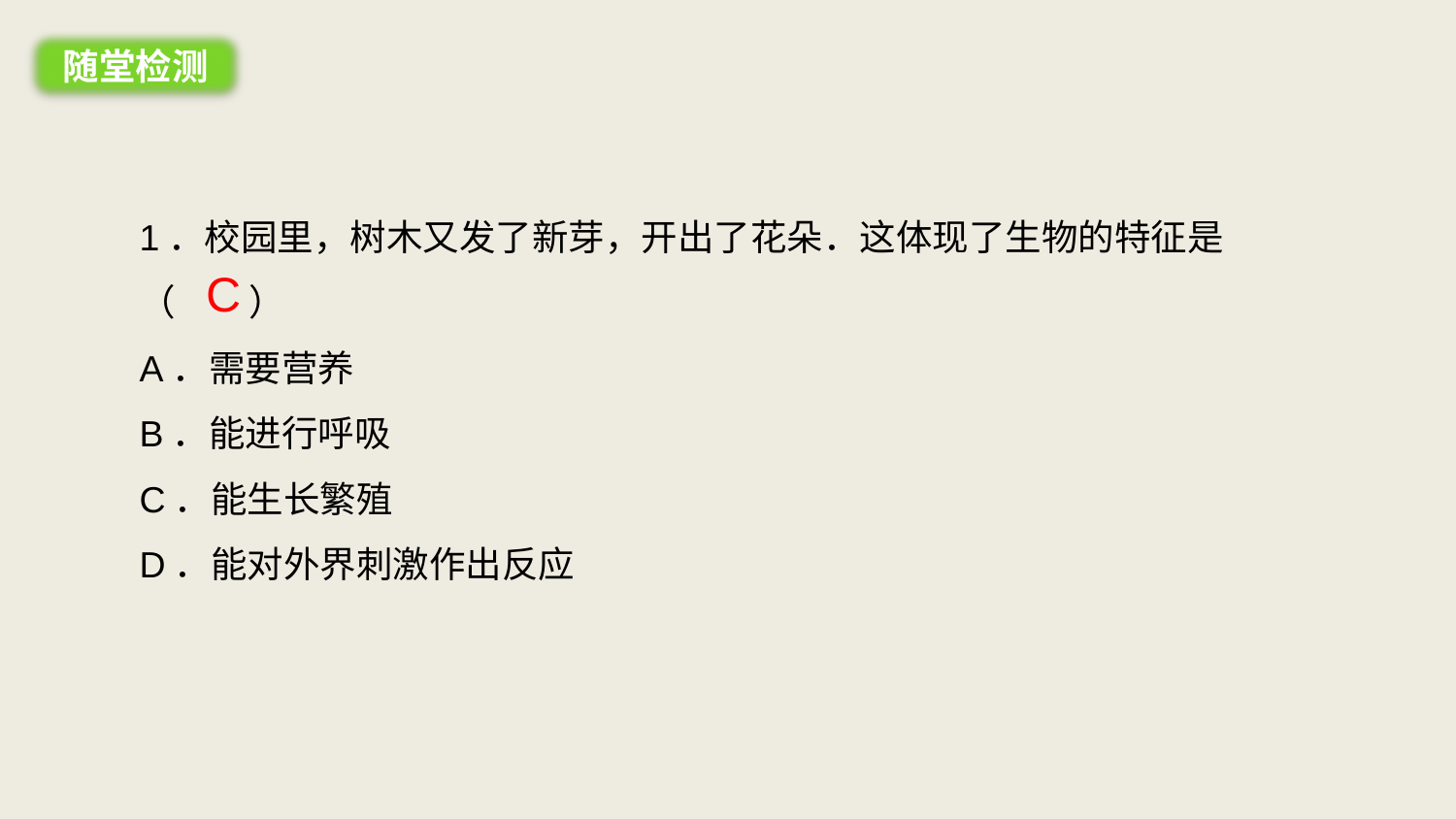

随堂检测
1．校园里，树木又发了新芽，开出了花朵．这体现了生物的特征是（　　）
A．需要营养
B．能进行呼吸
C．能生长繁殖
D．能对外界刺激作出反应
C